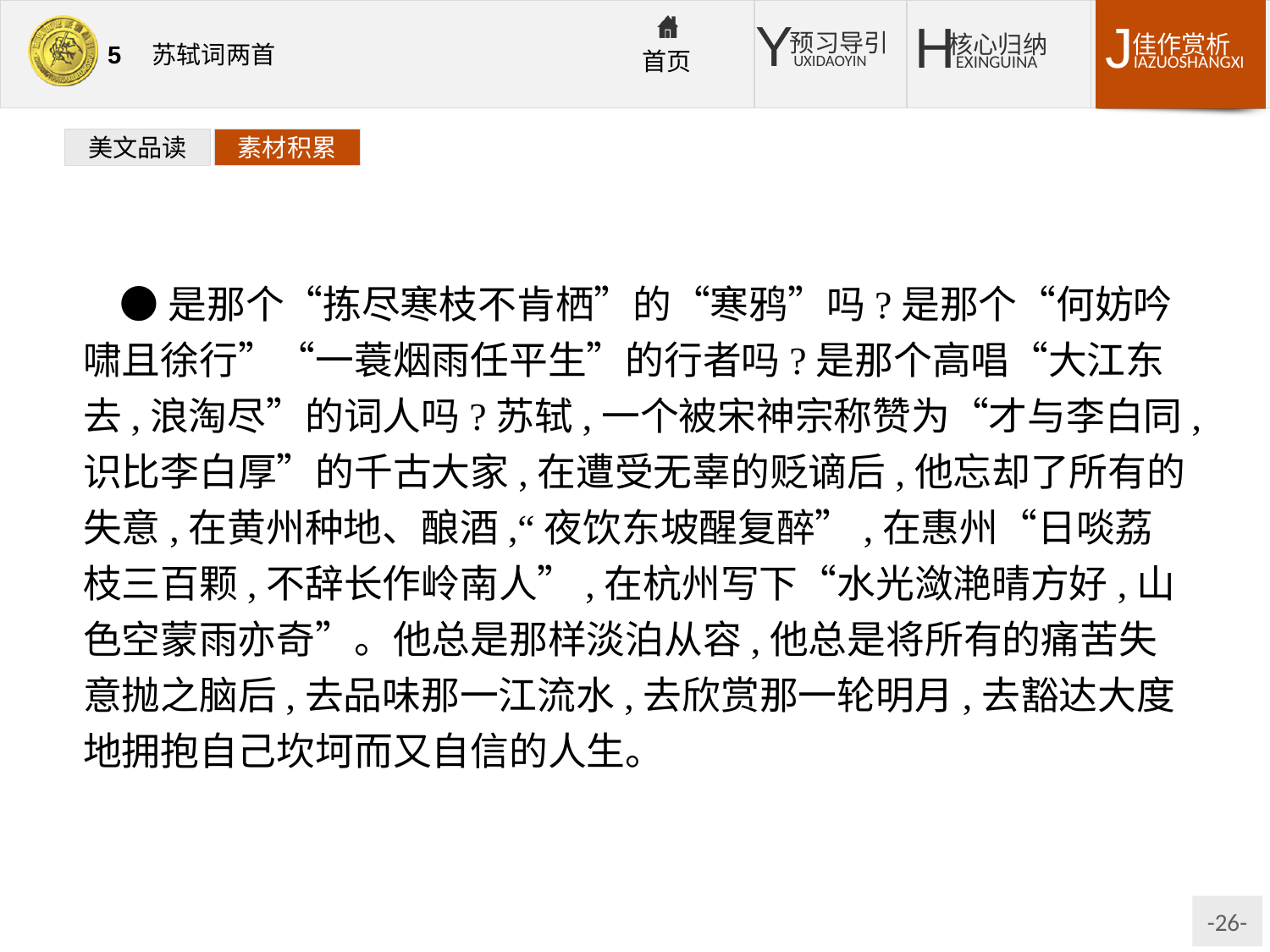

美文品读
素材积累
●是那个“拣尽寒枝不肯栖”的“寒鸦”吗?是那个“何妨吟啸且徐行”“一蓑烟雨任平生”的行者吗?是那个高唱“大江东去,浪淘尽”的词人吗?苏轼,一个被宋神宗称赞为“才与李白同,识比李白厚”的千古大家,在遭受无辜的贬谪后,他忘却了所有的失意,在黄州种地、酿酒,“夜饮东坡醒复醉”,在惠州“日啖荔枝三百颗,不辞长作岭南人”,在杭州写下“水光潋滟晴方好,山色空蒙雨亦奇”。他总是那样淡泊从容,他总是将所有的痛苦失意抛之脑后,去品味那一江流水,去欣赏那一轮明月,去豁达大度地拥抱自己坎坷而又自信的人生。